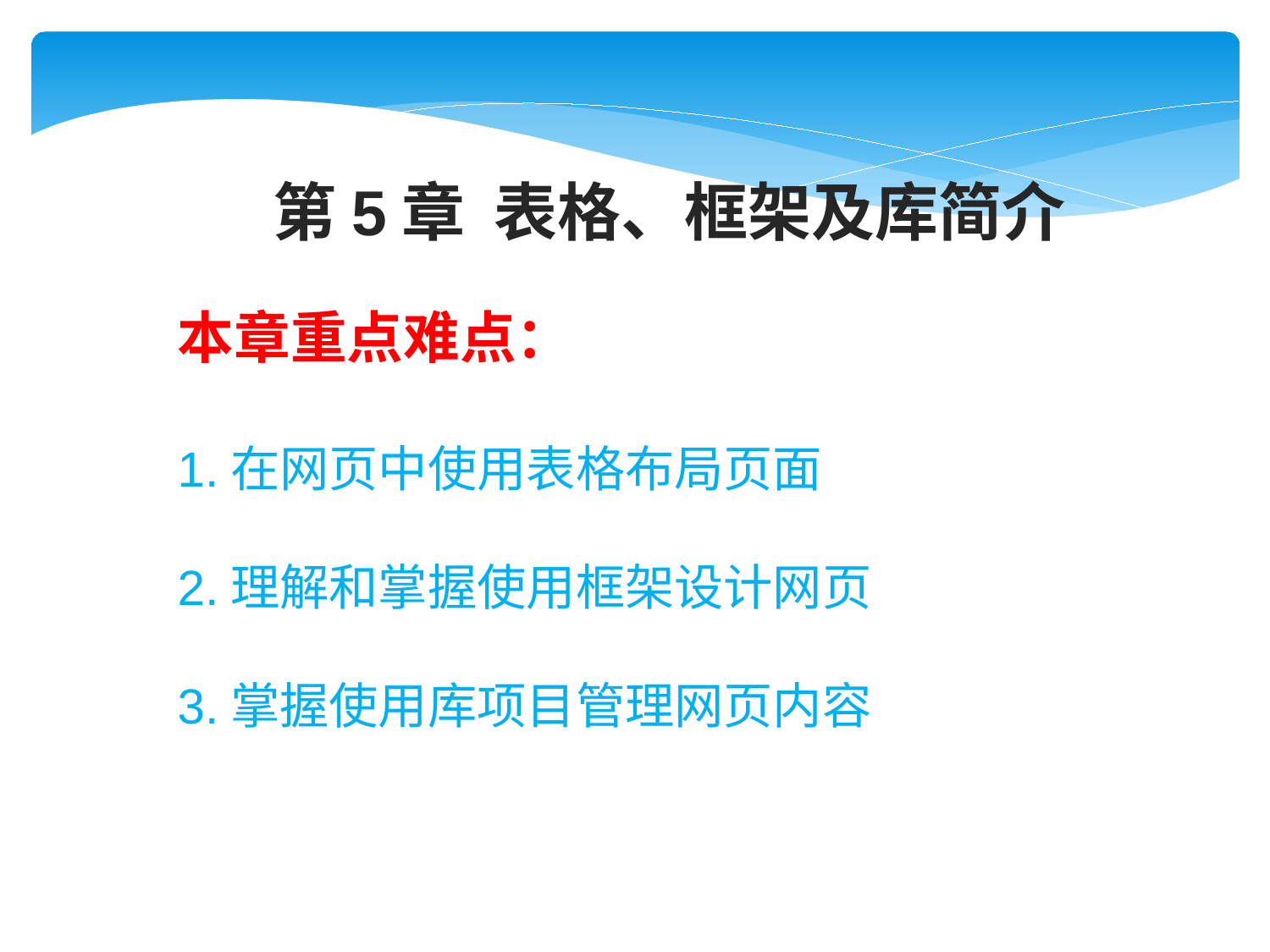

第5章  表格、框架及库简介
本章重点难点：

1.在网页中使用表格布局页面

2.理解和掌握使用框架设计网页

3.掌握使用库项目管理网页内容